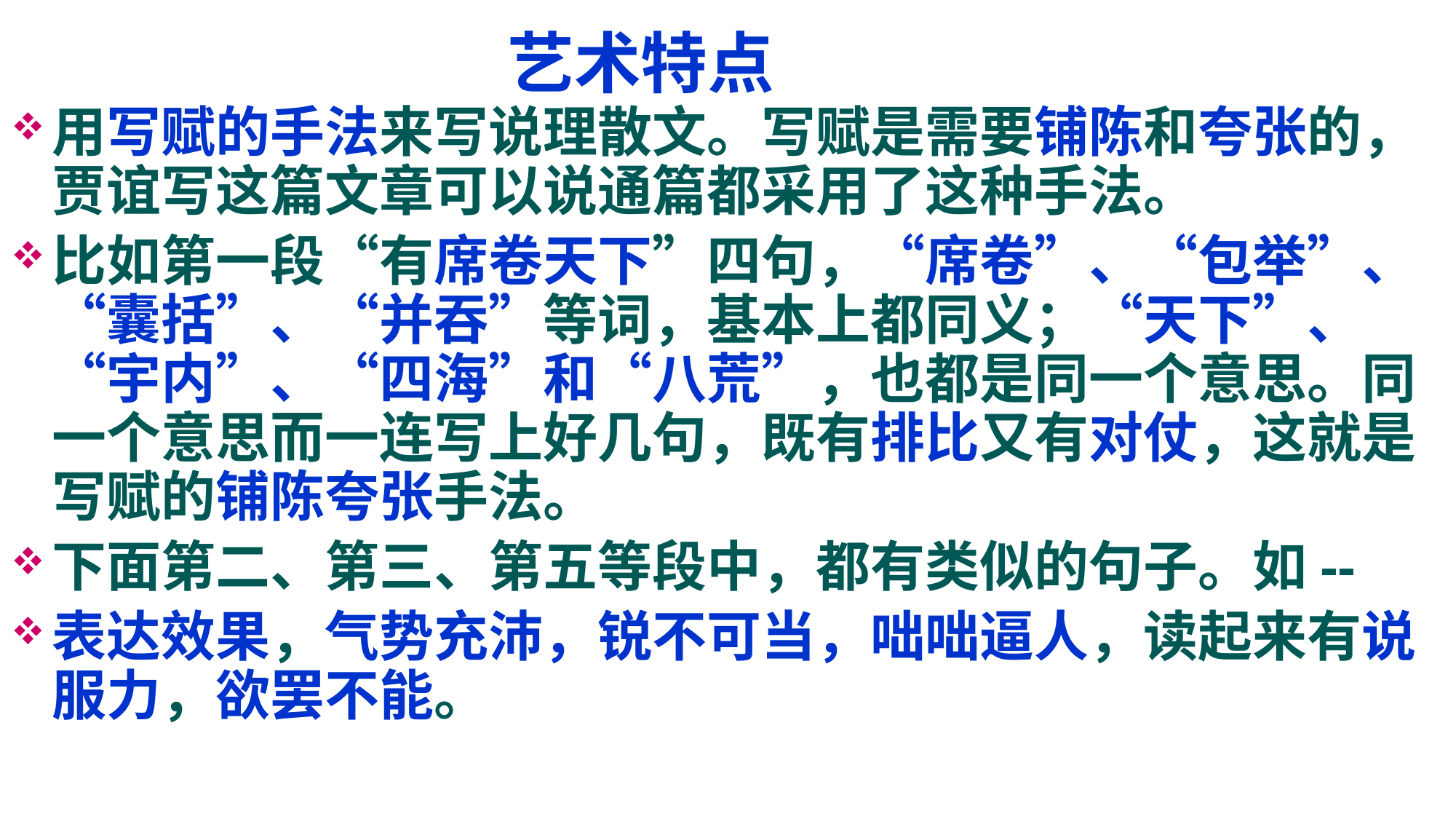

# 艺术特点
用写赋的手法来写说理散文。写赋是需要铺陈和夸张的，贾谊写这篇文章可以说通篇都采用了这种手法。
比如第一段“有席卷天下”四句，“席卷”、“包举”、“囊括”、“并吞”等词，基本上都同义；“天下”、“宇内”、“四海”和“八荒”，也都是同一个意思。同一个意思而一连写上好几句，既有排比又有对仗，这就是写赋的铺陈夸张手法。
下面第二、第三、第五等段中，都有类似的句子。如--
表达效果，气势充沛，锐不可当，咄咄逼人，读起来有说服力，欲罢不能。